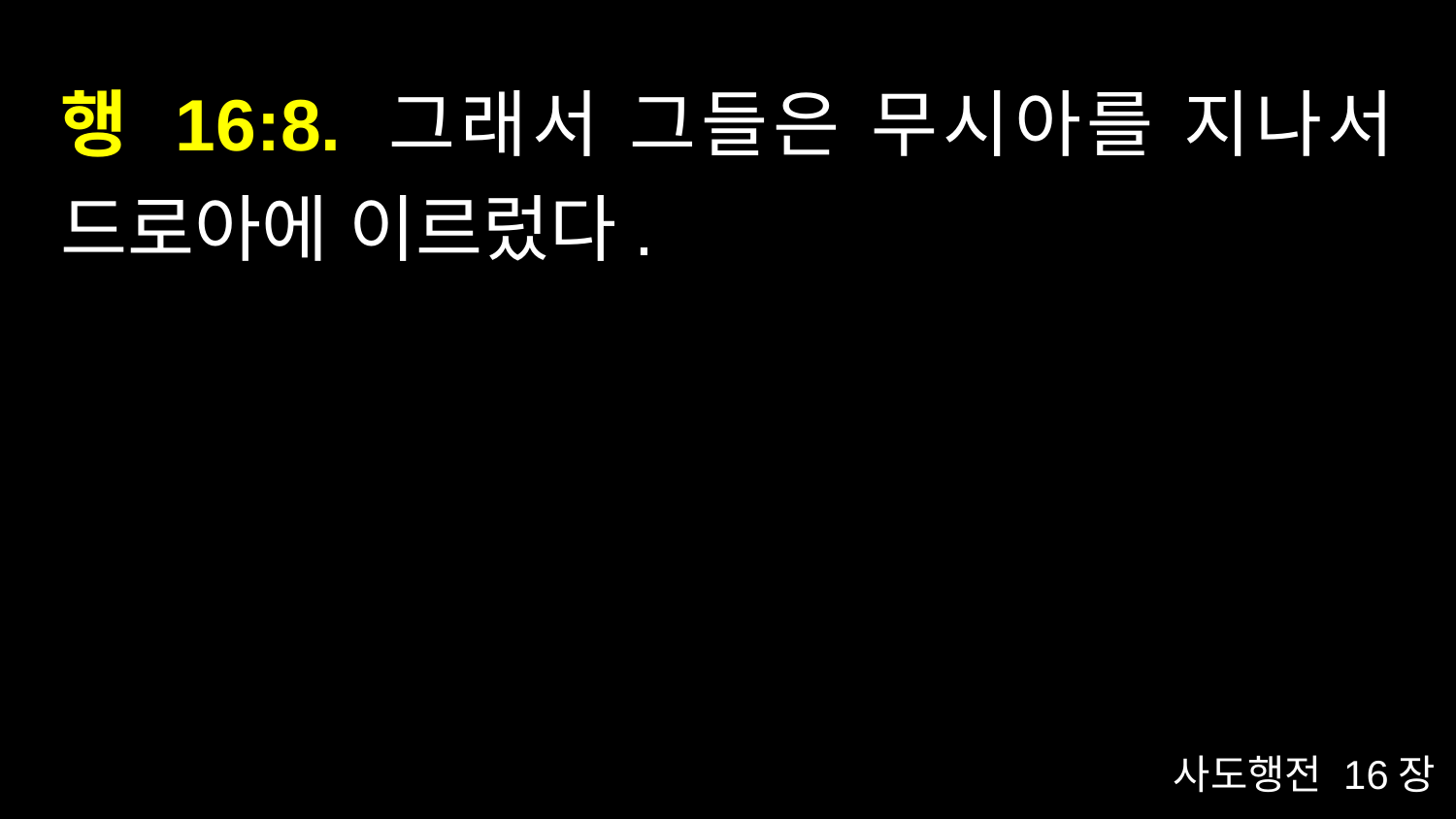

# 행 16:8. 그래서 그들은 무시아를 지나서 드로아에 이르렀다.
사도행전 16장